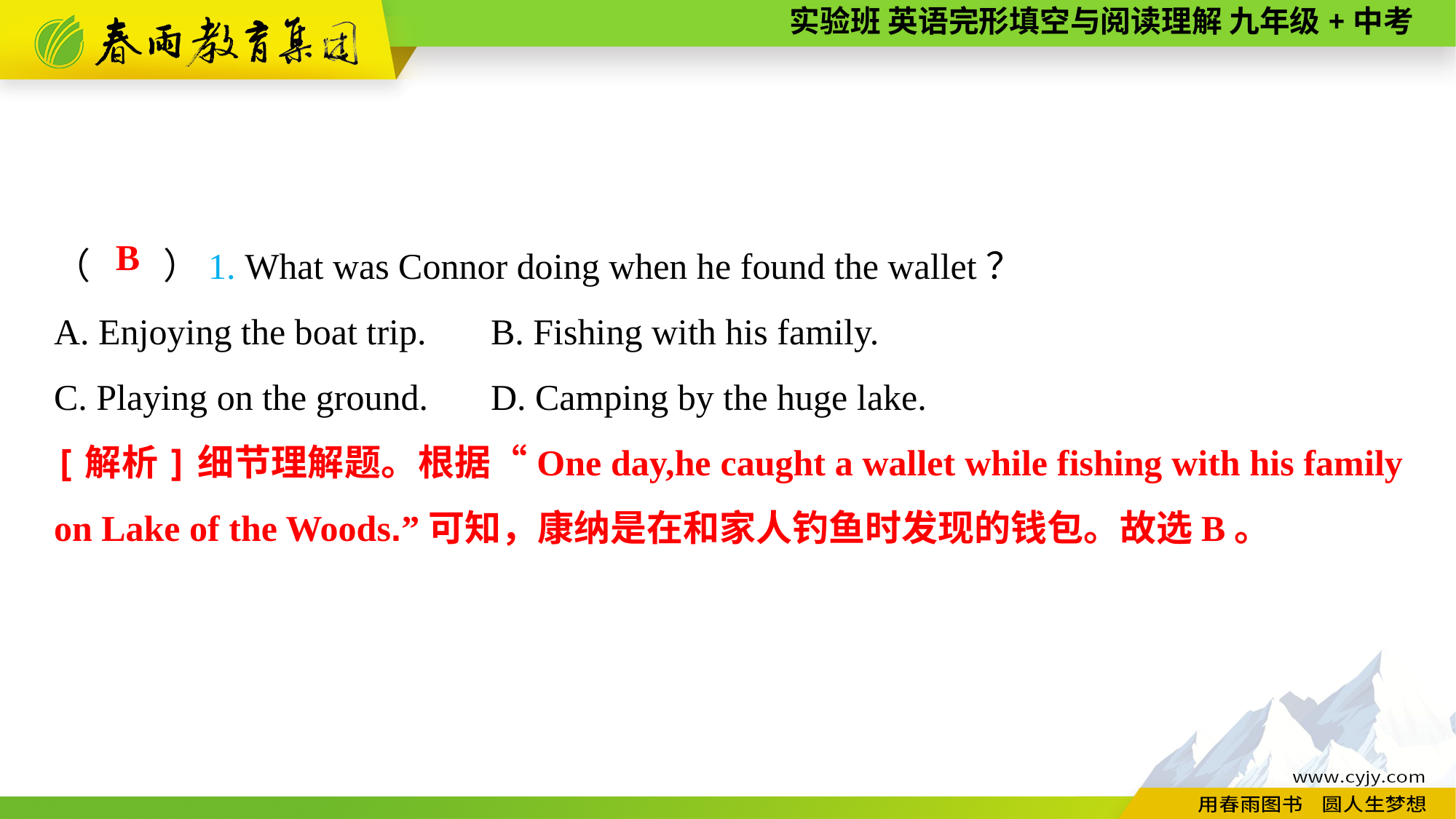

（　　）1. What was Connor doing when he found the wallet？
A. Enjoying the boat trip.	B. Fishing with his family.
C. Playing on the ground.	D. Camping by the huge lake.
B
[解析]细节理解题。根据“One day,he caught a wallet while fishing with his family on Lake of the Woods.”可知，康纳是在和家人钓鱼时发现的钱包。故选B。